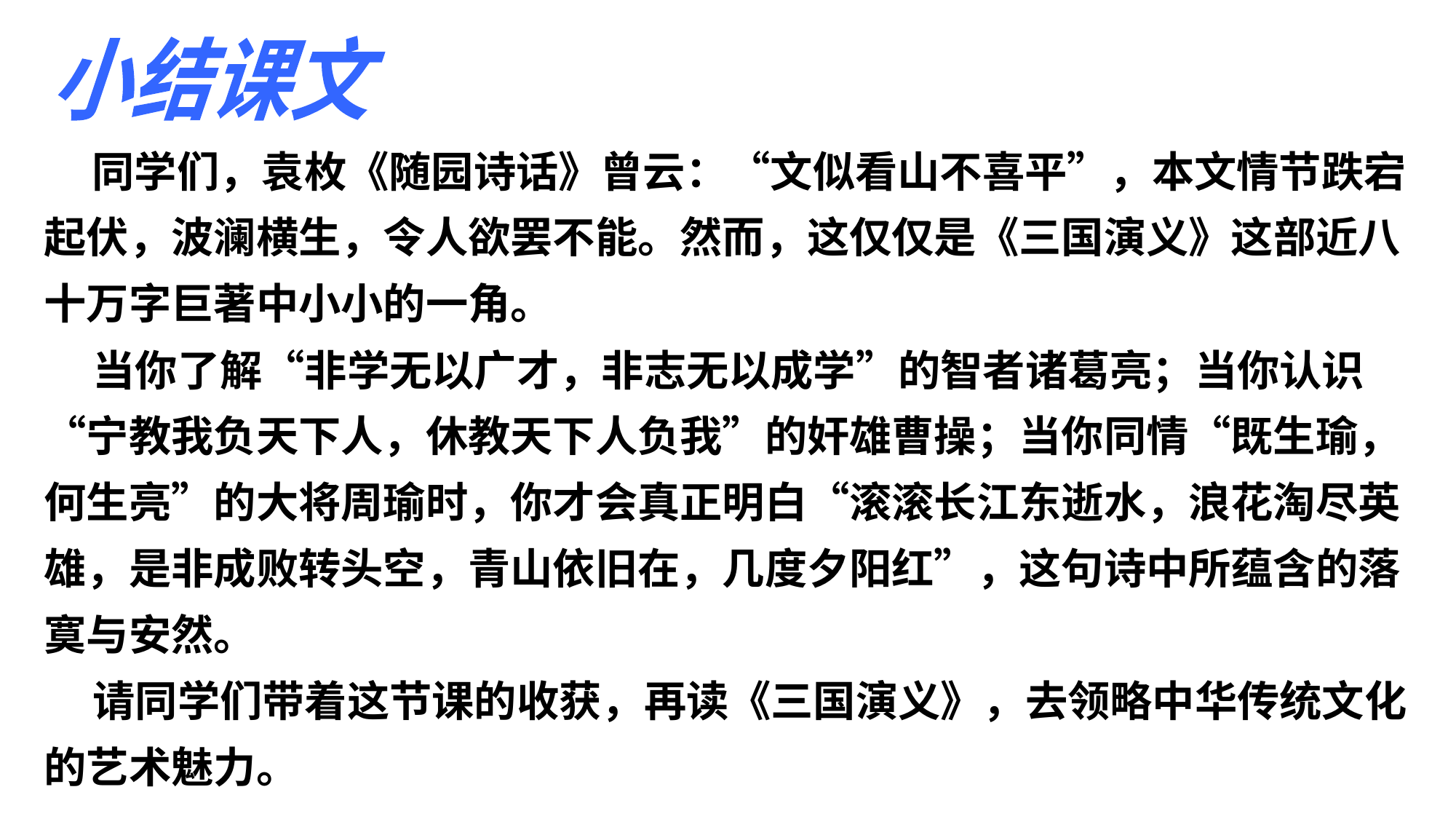

小结课文
     同学们，袁枚《随园诗话》曾云：“文似看山不喜平”，本文情节跌宕起伏，波澜横生，令人欲罢不能。然而，这仅仅是《三国演义》这部近八十万字巨著中小小的一角。
    当你了解“非学无以广才，非志无以成学”的智者诸葛亮；当你认识“宁教我负天下人，休教天下人负我”的奸雄曹操；当你同情“既生瑜，何生亮”的大将周瑜时，你才会真正明白“滚滚长江东逝水，浪花淘尽英雄，是非成败转头空，青山依旧在，几度夕阳红”，这句诗中所蕴含的落寞与安然。
    请同学们带着这节课的收获，再读《三国演义》，去领略中华传统文化的艺术魅力。